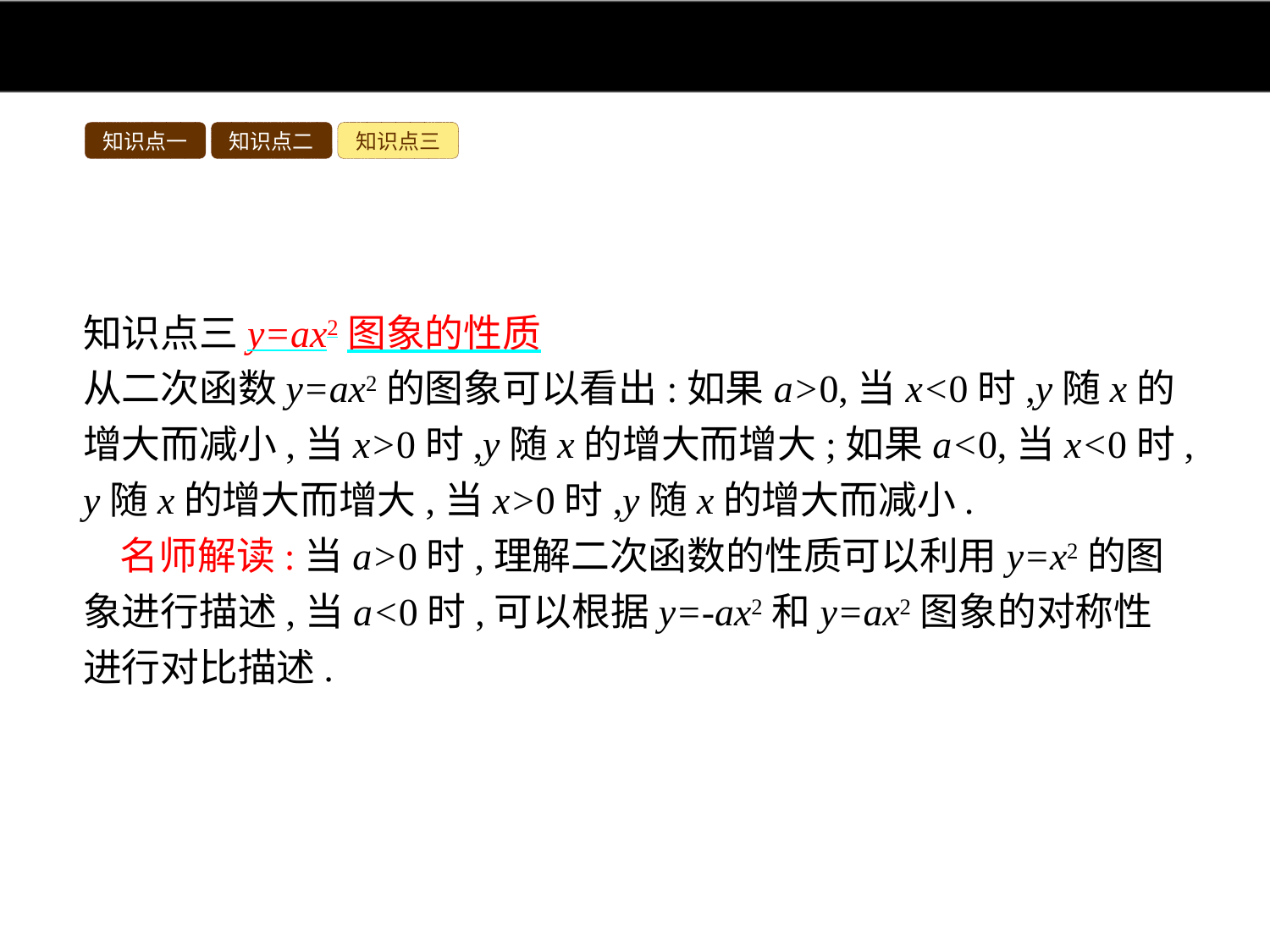

知识点一
知识点二
知识点三
知识点三y=ax2图象的性质
从二次函数y=ax2的图象可以看出:如果a>0,当x<0时,y随x的增大而减小,当x>0时,y随x的增大而增大;如果a<0,当x<0时,y随x的增大而增大,当x>0时,y随x的增大而减小.
名师解读:当a>0时,理解二次函数的性质可以利用y=x2的图象进行描述,当a<0时,可以根据y=-ax2和y=ax2图象的对称性进行对比描述.